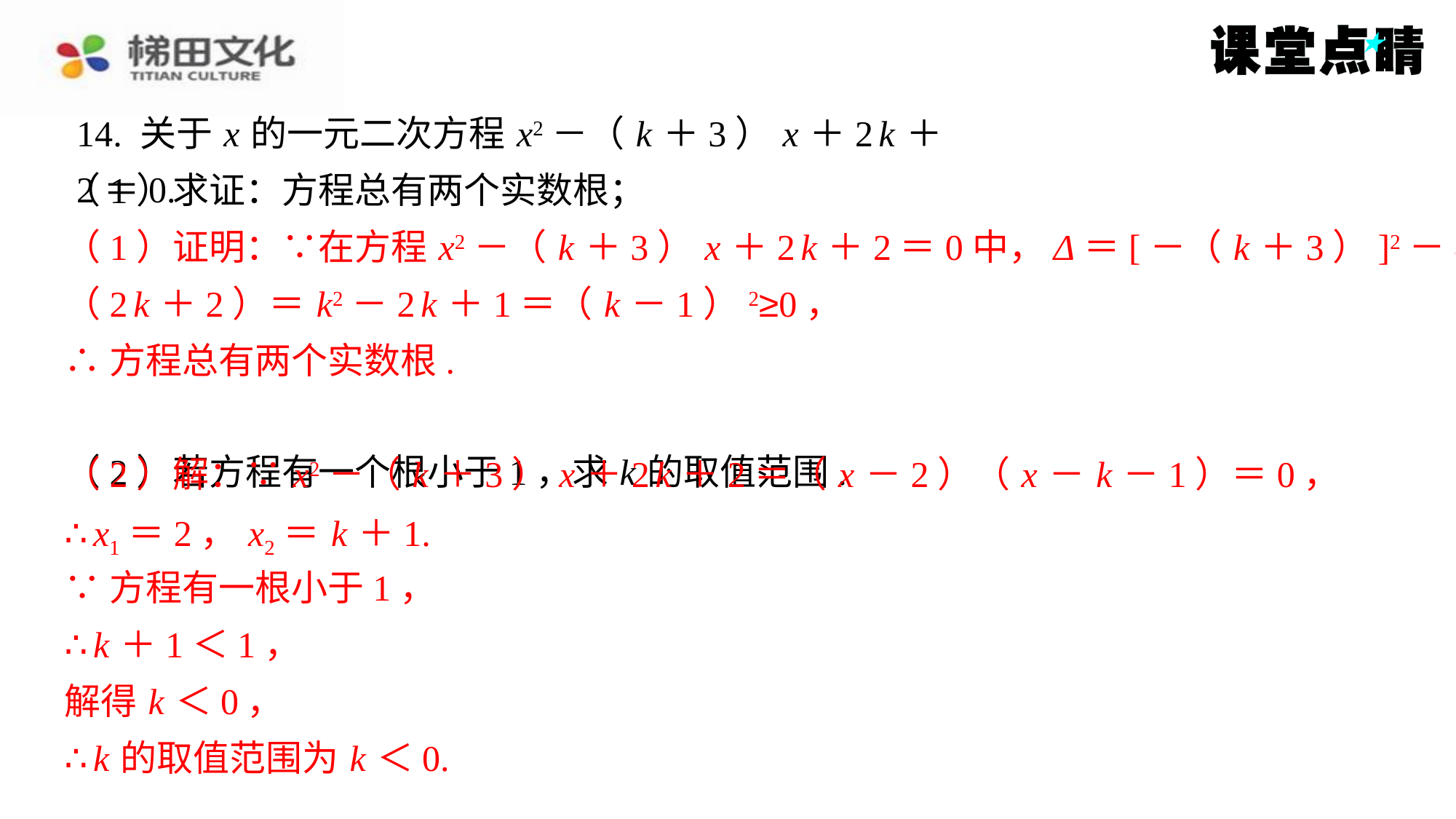

14. 关于 x 的一元二次方程 x2－（ k ＋3） x ＋2 k ＋2＝0.
（1）求证：方程总有两个实数根；
（1）证明：∵在方程 x2－（ k ＋3） x ＋2 k ＋2＝0中，Δ＝[－（ k ＋3）]2－4×1×
（2 k ＋2）＝ k2－2 k ＋1＝（ k －1）2≥0，
∴方程总有两个实数根.
（2）若方程有一个根小于1，求 k 的取值范围.
（2）解：∵ x2－（ k ＋3） x ＋2 k ＋2＝（ x －2）（ x － k －1）＝0，
∴ x1＝2， x2＝ k ＋1.
∵方程有一根小于1，
∴ k ＋1＜1，
解得 k ＜0，
∴ k 的取值范围为 k ＜0.
（1）证明：∵在方程 x2－（ k ＋3） x ＋2 k ＋2＝0中，Δ＝[－（ k ＋3）]2－4×1×
（2 k ＋2）＝ k2－2 k ＋1＝（ k －1）2≥0，
∴方程总有两个实数根.
（2）解：∵ x2－（ k ＋3） x ＋2 k ＋2＝（ x －2）（ x － k －1）＝0，
∴ x1＝2， x2＝ k ＋1.
∵方程有一根小于1，
∴ k ＋1＜1，
解得 k ＜0，
∴ k 的取值范围为 k ＜0.